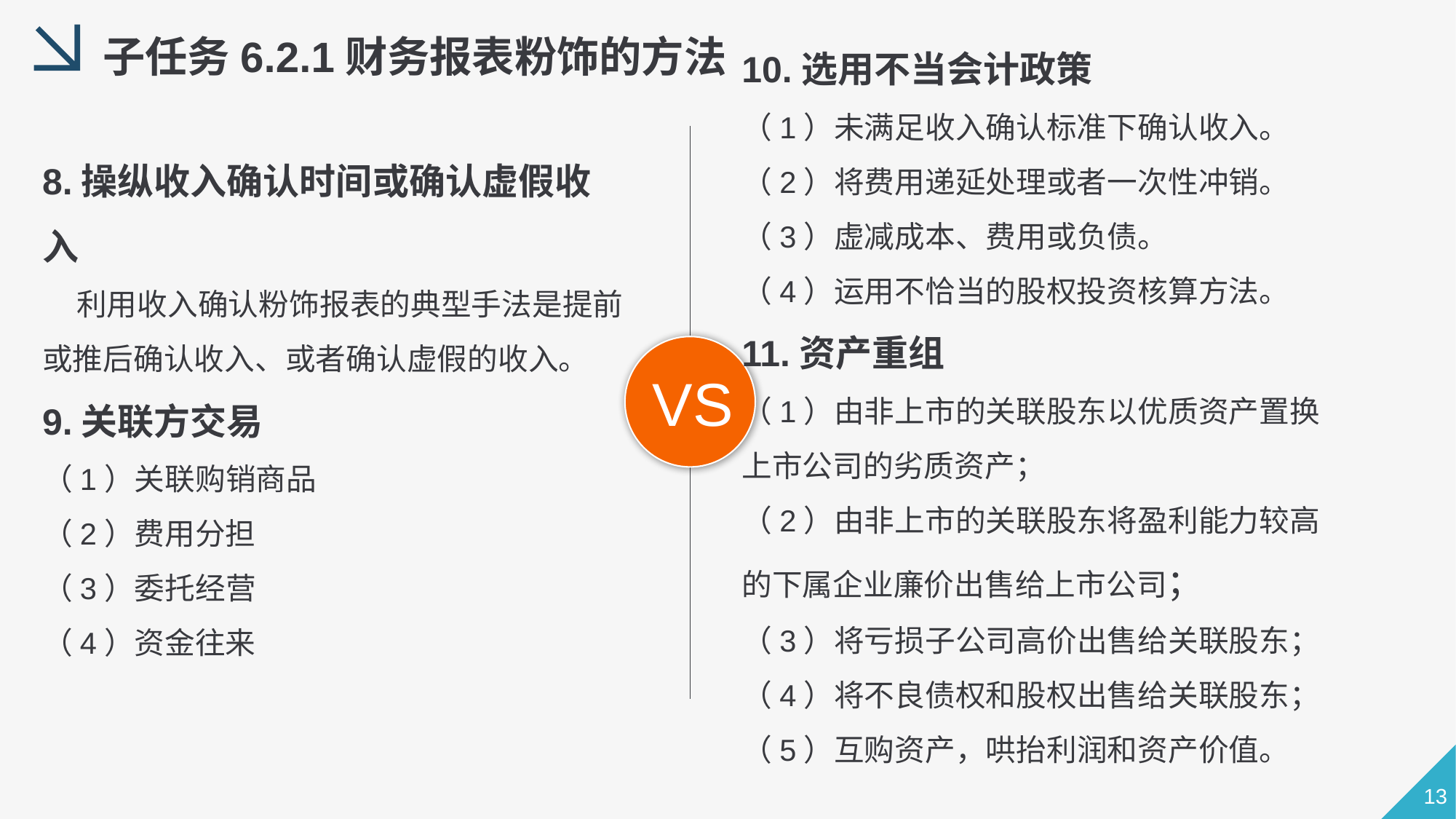

10.选用不当会计政策
（1）未满足收入确认标准下确认收入。
（2）将费用递延处理或者一次性冲销。
（3）虚减成本、费用或负债。
（4）运用不恰当的股权投资核算方法。
11.资产重组
（1）由非上市的关联股东以优质资产置换上市公司的劣质资产；
（2）由非上市的关联股东将盈利能力较高的下属企业廉价出售给上市公司；
（3）将亏损子公司高价出售给关联股东；
（4）将不良债权和股权出售给关联股东；
（5）互购资产，哄抬利润和资产价值。

子任务6.2.1财务报表粉饰的方法
8.操纵收入确认时间或确认虚假收入
    利用收入确认粉饰报表的典型手法是提前或推后确认收入、或者确认虚假的收入。
9.关联方交易
（1）关联购销商品
（2）费用分担
（3）委托经营
（4）资金往来

VS